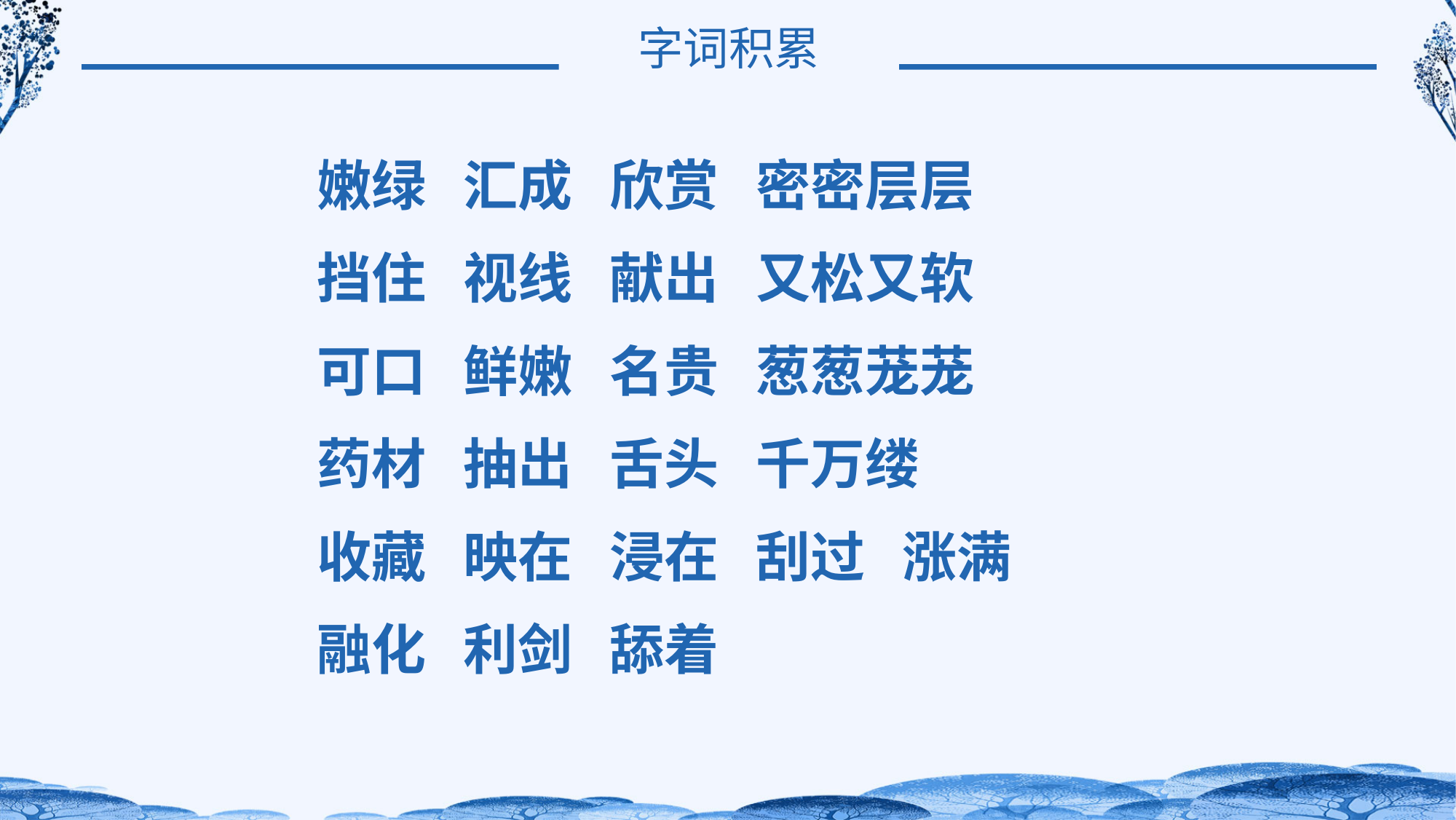

字词积累

嫩绿   汇成   欣赏   密密层层
挡住   视线   献出   又松又软
可口   鲜嫩   名贵   葱葱茏茏
药材   抽出   舌头   千万缕
收藏   映在   浸在   刮过   涨满
融化   利剑   舔着